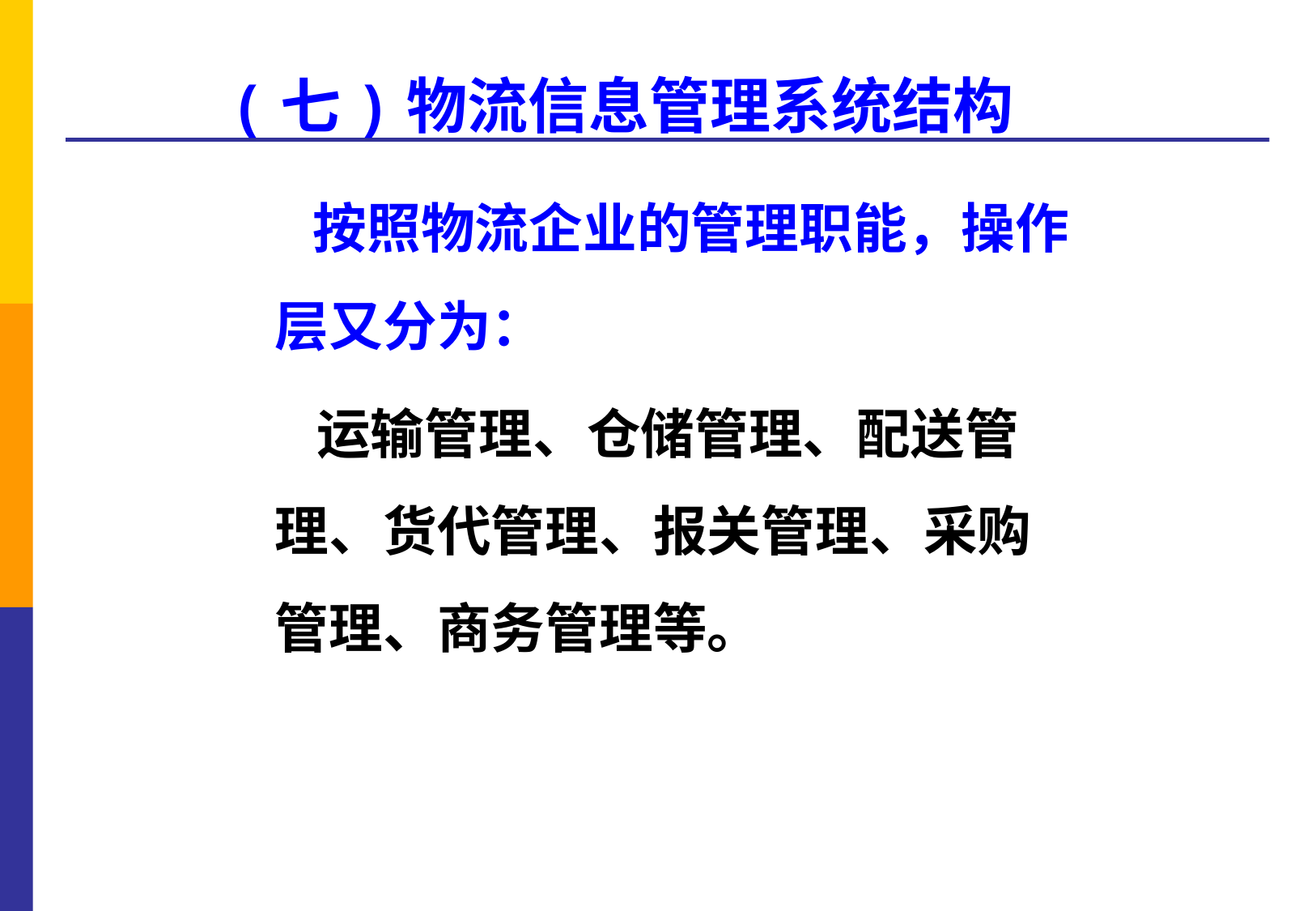

(七)物流信息管理系统结构
     按照物流企业的管理职能，操作层又分为：
      运输管理、仓储管理、配送管理、货代管理、报关管理、采购管理、商务管理等。